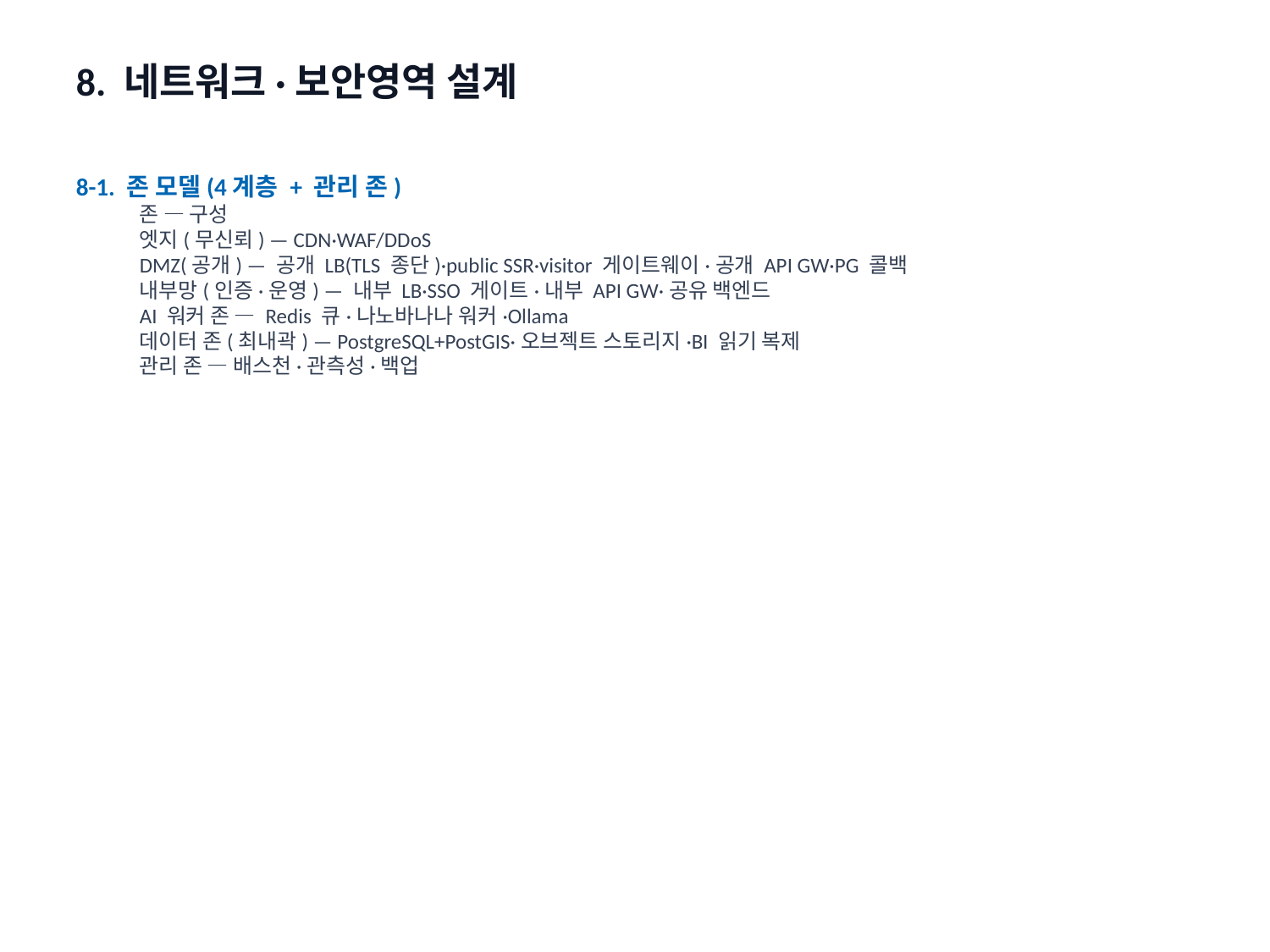

8. 네트워크·보안영역 설계
8-1. 존 모델(4계층 + 관리 존)
존 — 구성
엣지(무신뢰) — CDN·WAF/DDoS
DMZ(공개) — 공개 LB(TLS 종단)·public SSR·visitor 게이트웨이·공개 API GW·PG 콜백
내부망(인증·운영) — 내부 LB·SSO 게이트·내부 API GW·공유 백엔드
AI 워커 존 — Redis 큐·나노바나나 워커·Ollama
데이터 존(최내곽) — PostgreSQL+PostGIS·오브젝트 스토리지·BI 읽기 복제
관리 존 — 배스천·관측성·백업